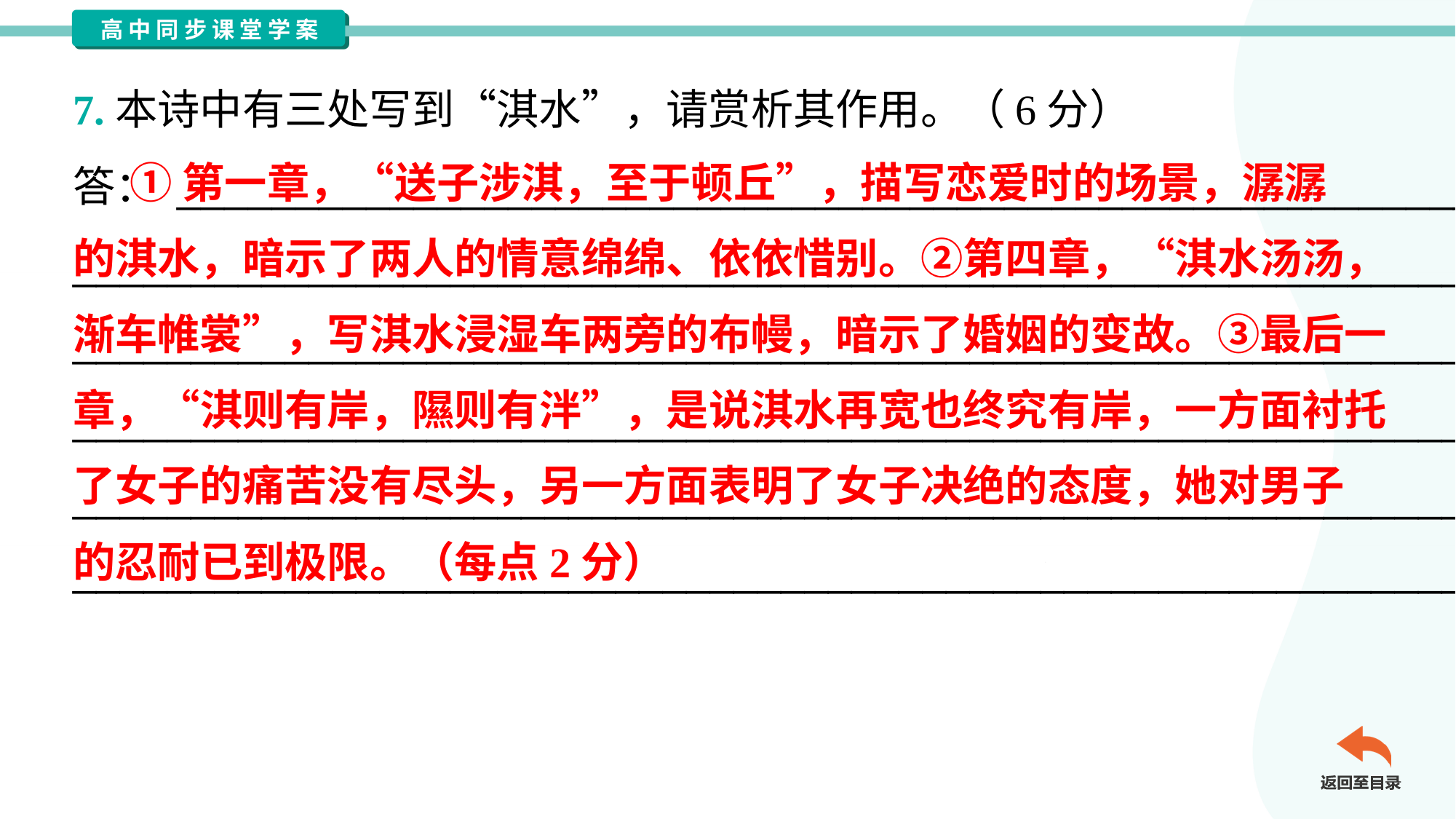

7.本诗中有三处写到“淇水”，请赏析其作用。（6分）
答： ________________________________________________________
_____________________________________________________________
_____________________________________________________________
_____________________________________________________________
_____________________________________________________________
_____________________________________________________________
      ①第一章，“送子涉淇，至于顿丘”，描写恋爱时的场景，潺潺
的淇水，暗示了两人的情意绵绵、依依惜别。②第四章，“淇水汤汤，
渐车帷裳”，写淇水浸湿车两旁的布幔，暗示了婚姻的变故。③最后一
章，“淇则有岸，隰则有泮”，是说淇水再宽也终究有岸，一方面衬托
了女子的痛苦没有尽头，另一方面表明了女子决绝的态度，她对男子
的忍耐已到极限。（每点2分）